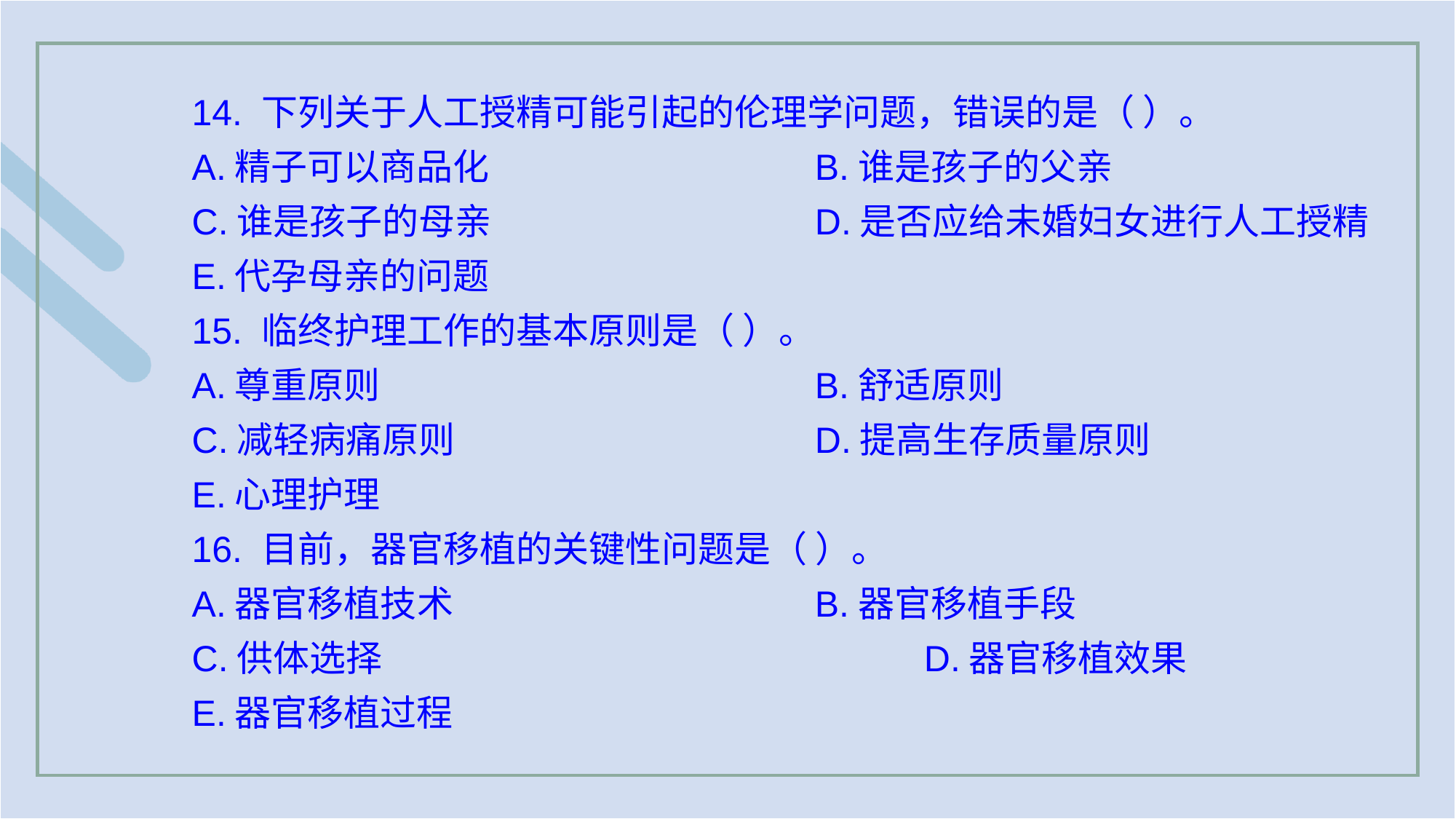

14. 下列关于人工授精可能引起的伦理学问题，错误的是（ ）。
A.精子可以商品化 			B.谁是孩子的父亲
C.谁是孩子的母亲 			D.是否应给未婚妇女进行人工授精
E.代孕母亲的问题
15. 临终护理工作的基本原则是（ ）。
A.尊重原则 				B.舒适原则
C.减轻病痛原则				D.提高生存质量原则
E.心理护理
16. 目前，器官移植的关键性问题是（ ）。
A.器官移植技术 				B.器官移植手段
C.供体选择					D.器官移植效果
E.器官移植过程